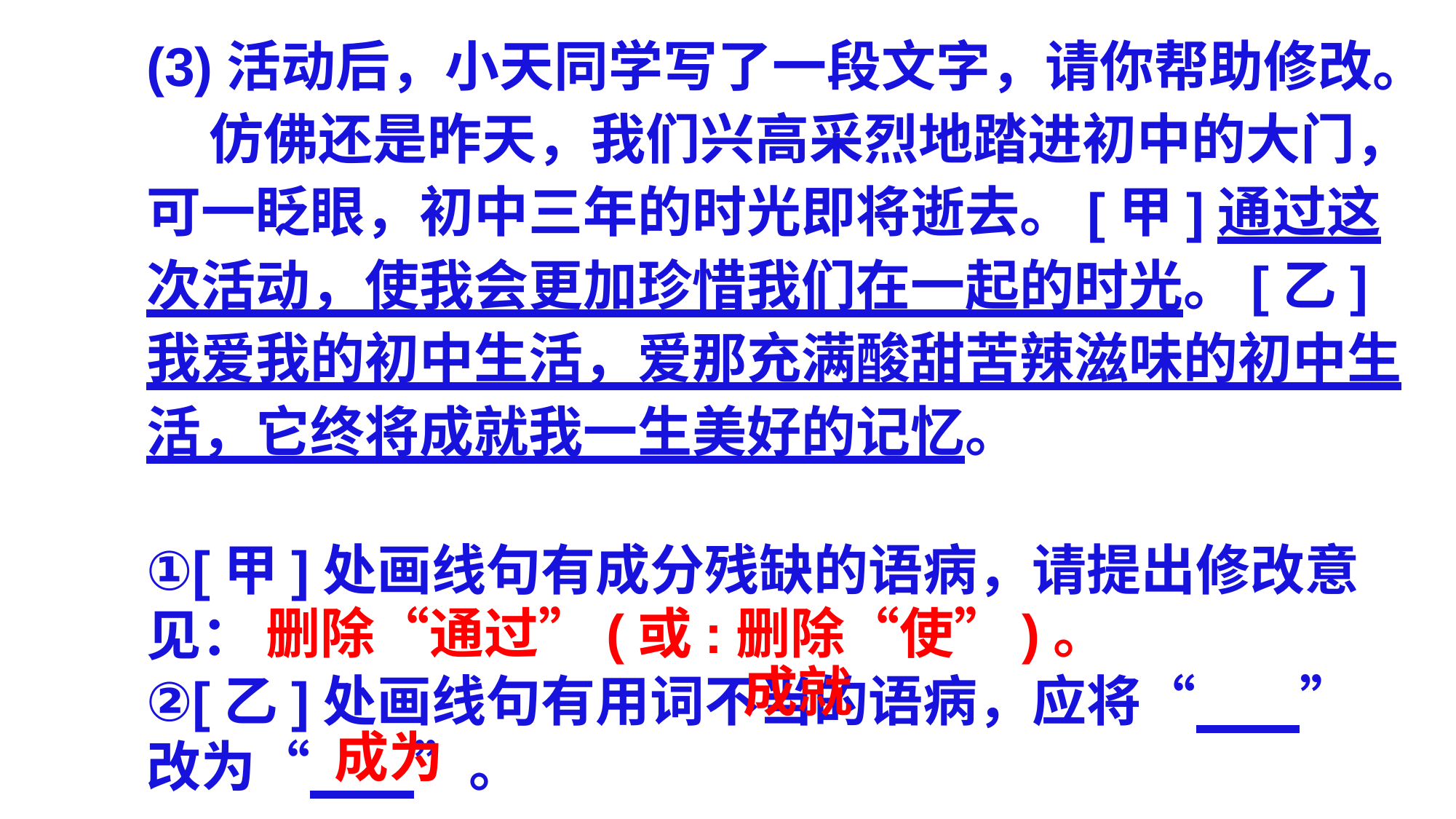

(3)活动后，小天同学写了一段文字，请你帮助修改。
    仿佛还是昨天，我们兴高采烈地踏进初中的大门，可一眨眼，初中三年的时光即将逝去。[甲]通过这次活动，使我会更加珍惜我们在一起的时光。[乙]我爱我的初中生活，爱那充满酸甜苦辣滋味的初中生活，它终将成就我一生美好的记忆。

①[甲]处画线句有成分残缺的语病，请提出修改意见：
②[乙]处画线句有用词不当的语病，应将“　    ”改为“　    ”。
删除“通过”(或:删除“使”)。
                                成就
成为